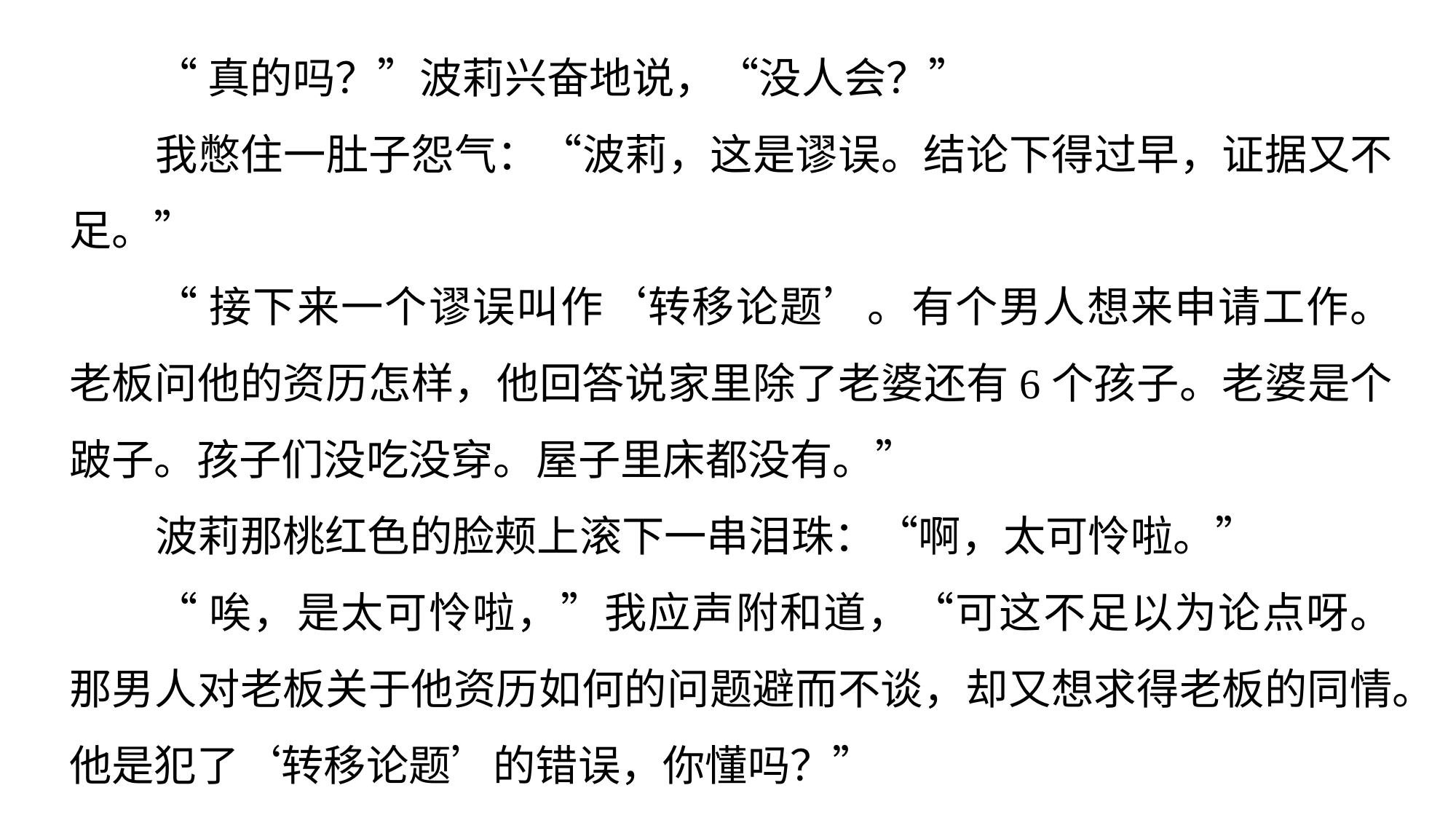

“真的吗？”波莉兴奋地说，“没人会？”
我憋住一肚子怨气：“波莉，这是谬误。结论下得过早，证据又不足。”
“接下来一个谬误叫作‘转移论题’。有个男人想来申请工作。老板问他的资历怎样，他回答说家里除了老婆还有6个孩子。老婆是个跛子。孩子们没吃没穿。屋子里床都没有。”
波莉那桃红色的脸颊上滚下一串泪珠：“啊，太可怜啦。”
“唉，是太可怜啦，”我应声附和道，“可这不足以为论点呀。那男人对老板关于他资历如何的问题避而不谈，却又想求得老板的同情。他是犯了‘转移论题’的错误，你懂吗？”